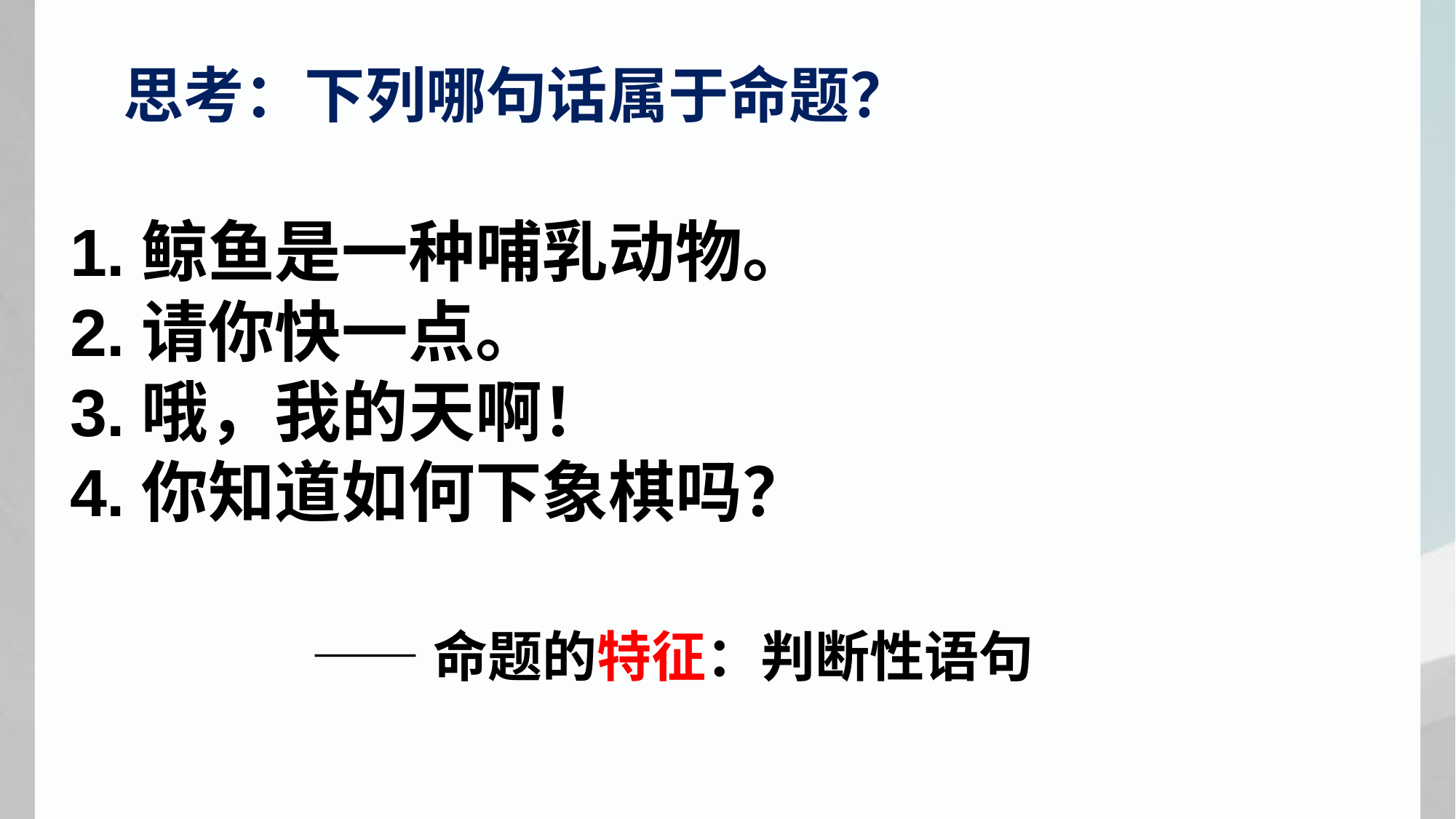

思考：下列哪句话属于命题？
1.鲸鱼是一种哺乳动物。
2.请你快一点。
3.哦，我的天啊！
4.你知道如何下象棋吗？

                ——命题的特征：判断性语句